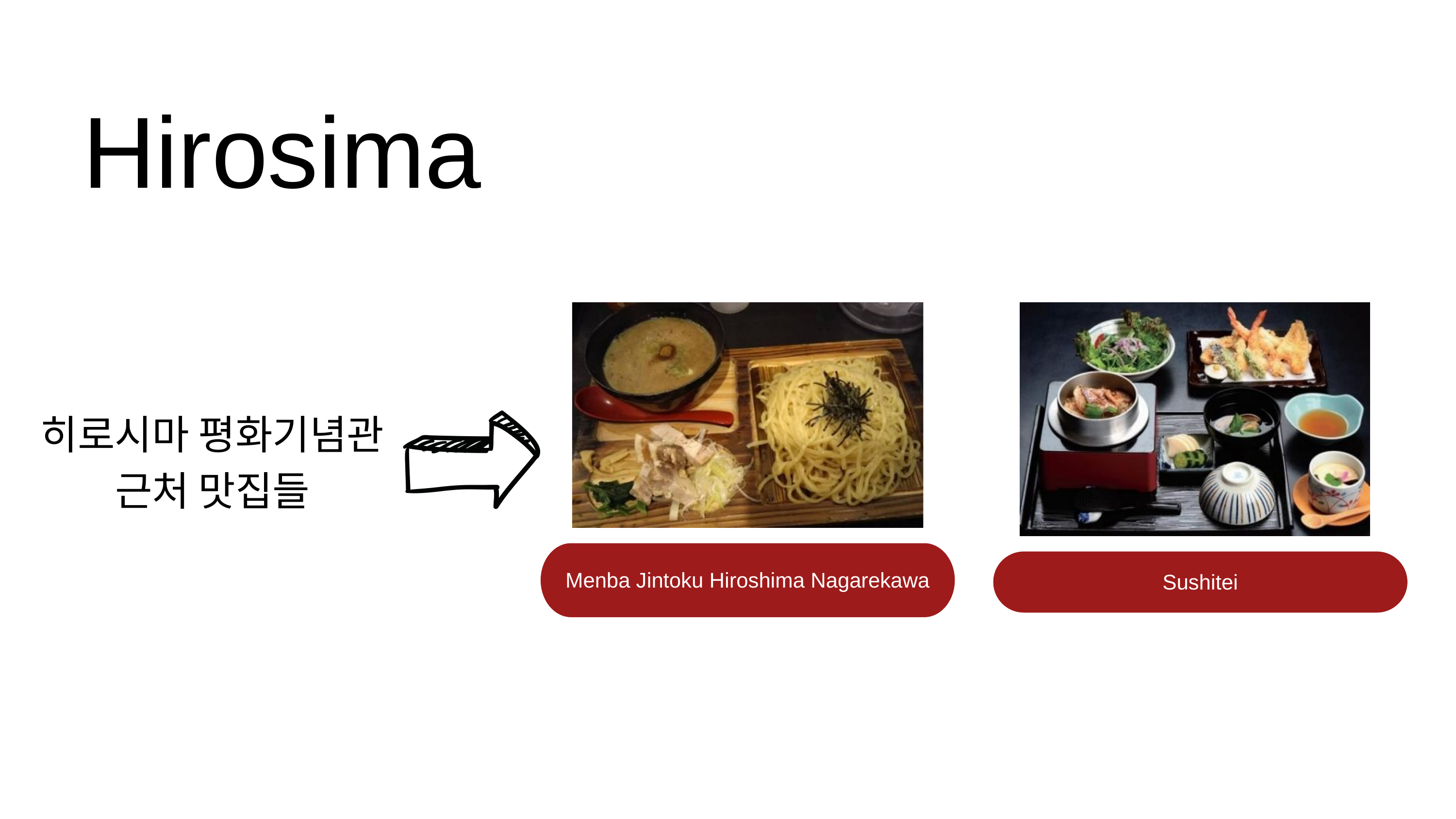

Hirosima

히로시마 평화기념관
근처 맛집들

Menba Jintoku Hiroshima Nagarekawa

Sushitei